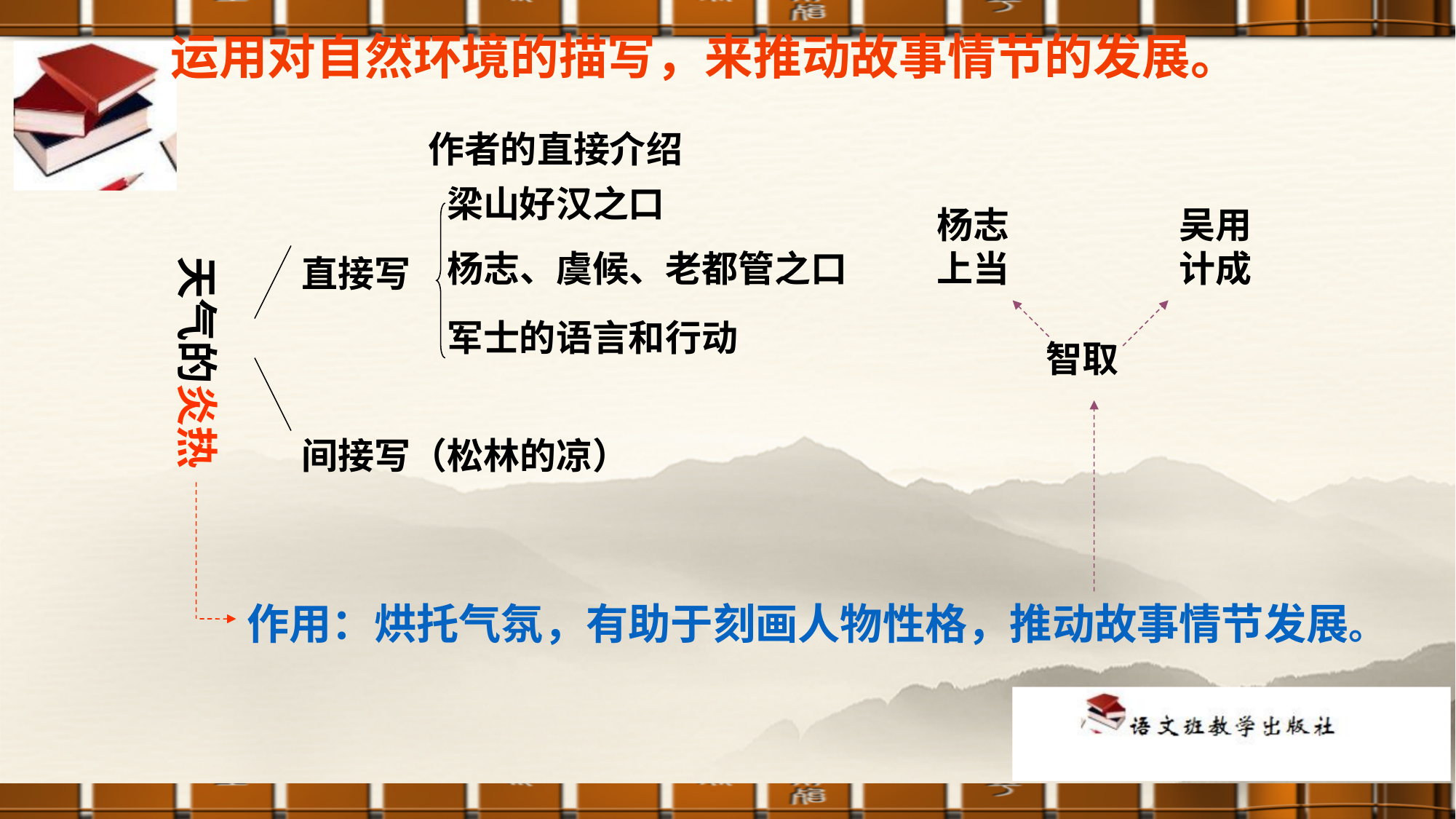

运用对自然环境的描写，来推动故事情节的发展。
作者的直接介绍
梁山好汉之口
杨志上当
吴用计成

杨志、虞候、老都管之口
天气的炎热

直接写

军士的语言和行动
智取

间接写（松林的凉）

作用：烘托气氛，有助于刻画人物性格，推动故事情节发展。